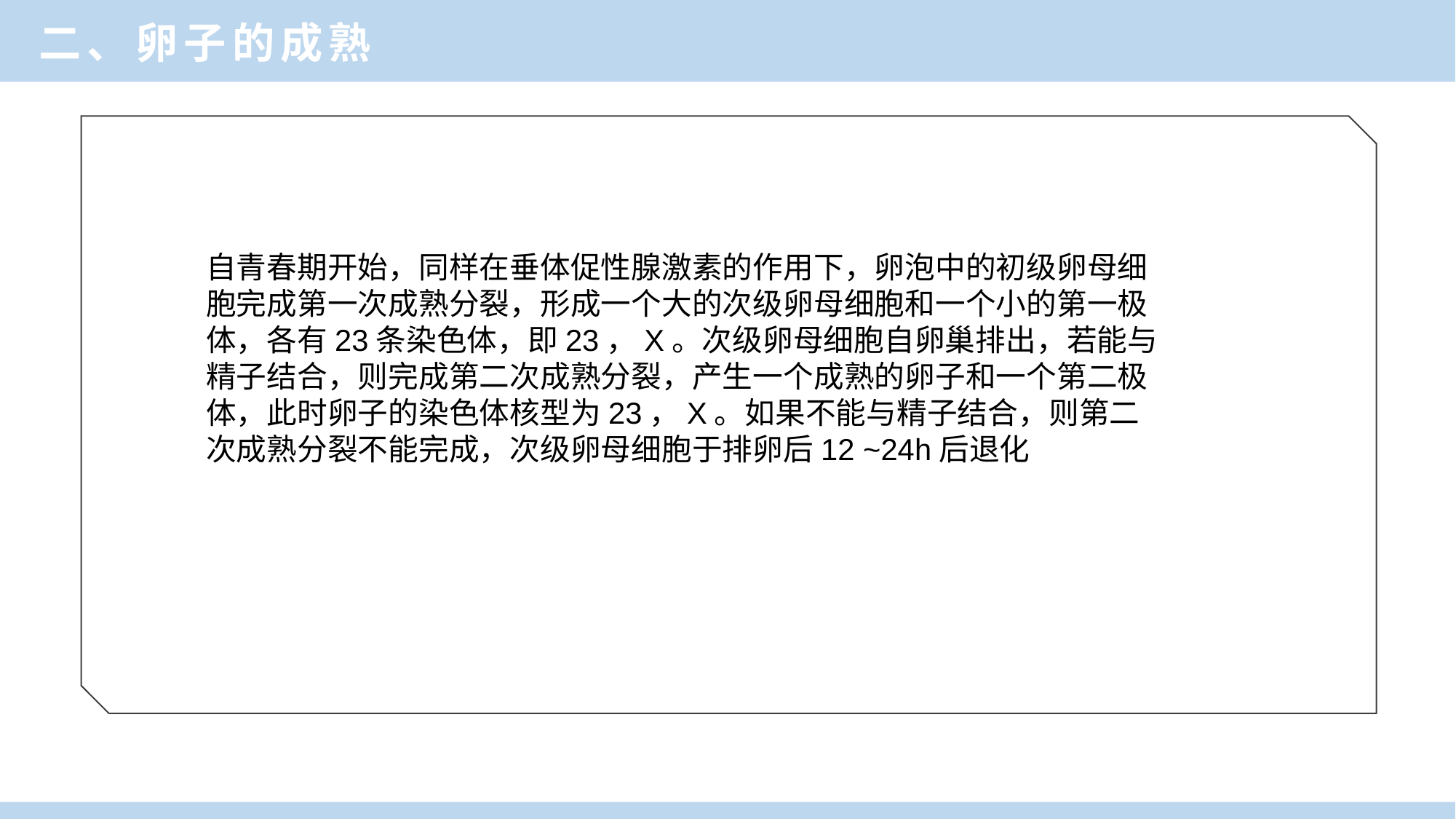

二、卵子的成熟

自青春期开始，同样在垂体促性腺激素的作用下，卵泡中的初级卵母细胞完成第一次成熟分裂，形成一个大的次级卵母细胞和一个小的第一极体，各有23条染色体，即23，X。次级卵母细胞自卵巢排出，若能与精子结合，则完成第二次成熟分裂，产生一个成熟的卵子和一个第二极体，此时卵子的染色体核型为23，X。如果不能与精子结合，则第二次成熟分裂不能完成，次级卵母细胞于排卵后12 ~24h后退化